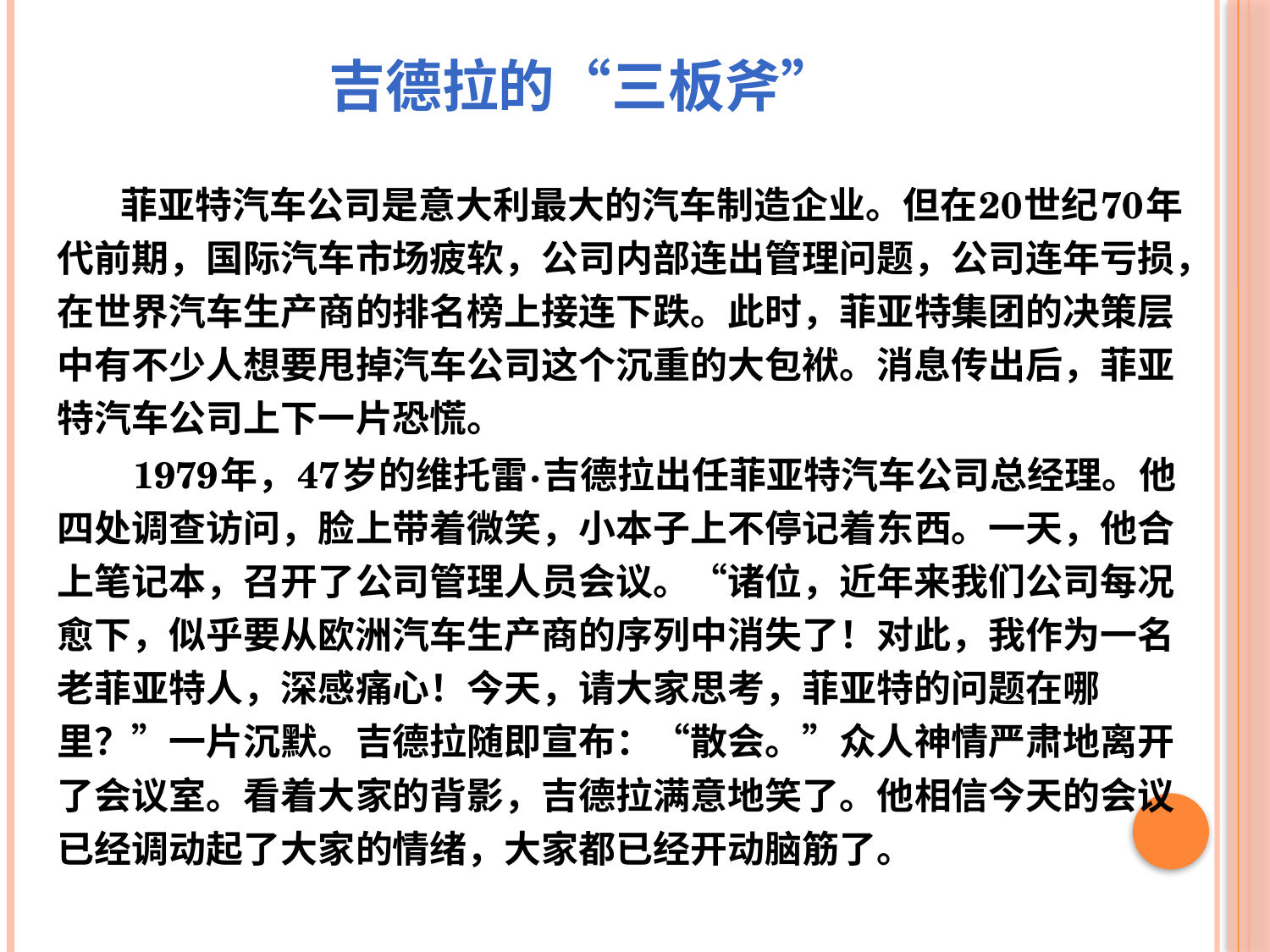

# 吉德拉的“三板斧”
        菲亚特汽车公司是意大利最大的汽车制造企业。但在20世纪70年代前期，国际汽车市场疲软，公司内部连出管理问题，公司连年亏损，在世界汽车生产商的排名榜上接连下跌。此时，菲亚特集团的决策层中有不少人想要甩掉汽车公司这个沉重的大包袱。消息传出后，菲亚特汽车公司上下一片恐慌。
       1979年，47岁的维托雷·吉德拉出任菲亚特汽车公司总经理。他四处调查访问，脸上带着微笑，小本子上不停记着东西。一天，他合上笔记本，召开了公司管理人员会议。“诸位，近年来我们公司每况愈下，似乎要从欧洲汽车生产商的序列中消失了！对此，我作为一名老菲亚特人，深感痛心！今天，请大家思考，菲亚特的问题在哪里？”一片沉默。吉德拉随即宣布：“散会。”众人神情严肃地离开了会议室。看着大家的背影，吉德拉满意地笑了。他相信今天的会议已经调动起了大家的情绪，大家都已经开动脑筋了。